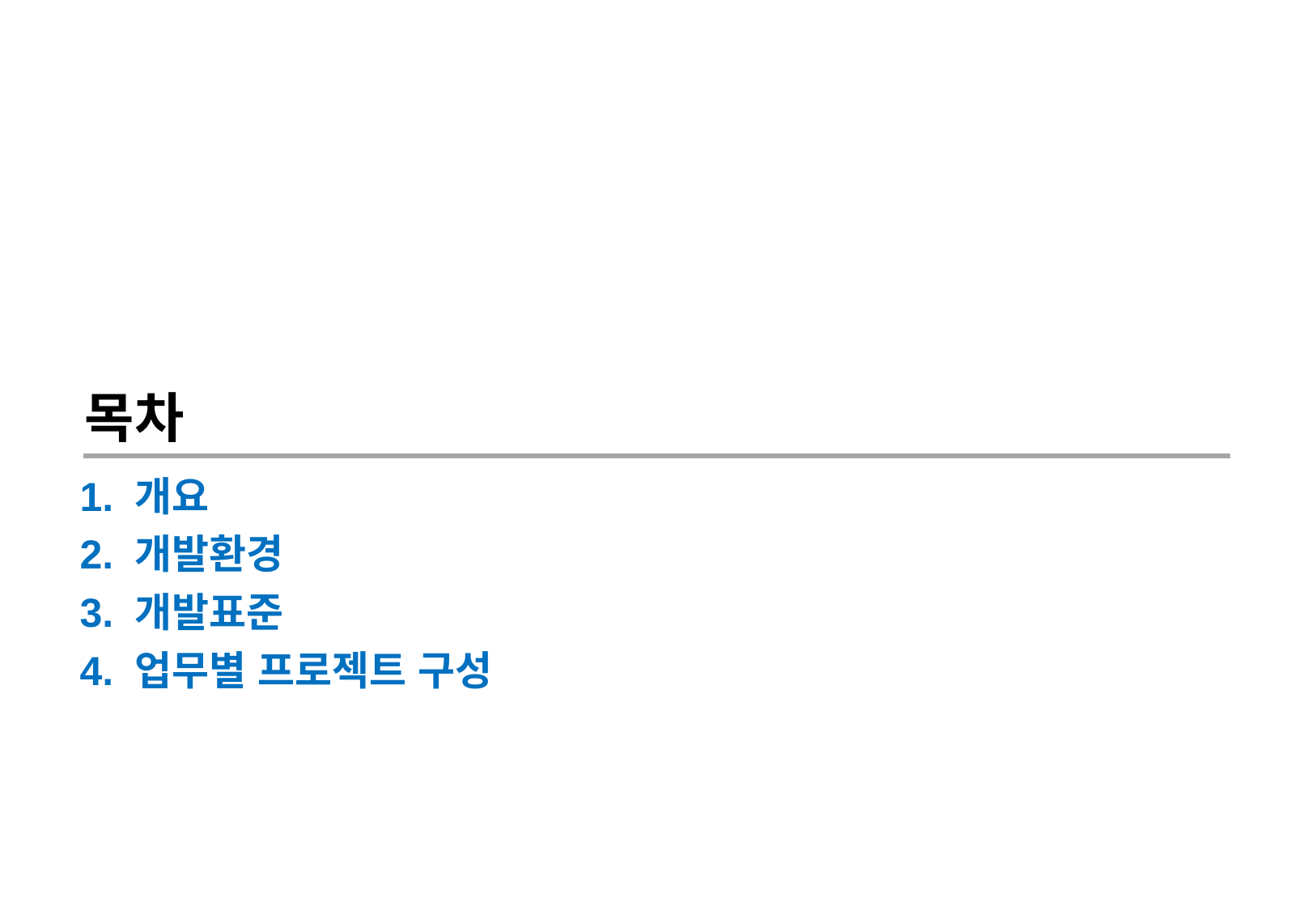

목차
1. 개요
2. 개발환경
3. 개발표준
4. 업무별 프로젝트 구성